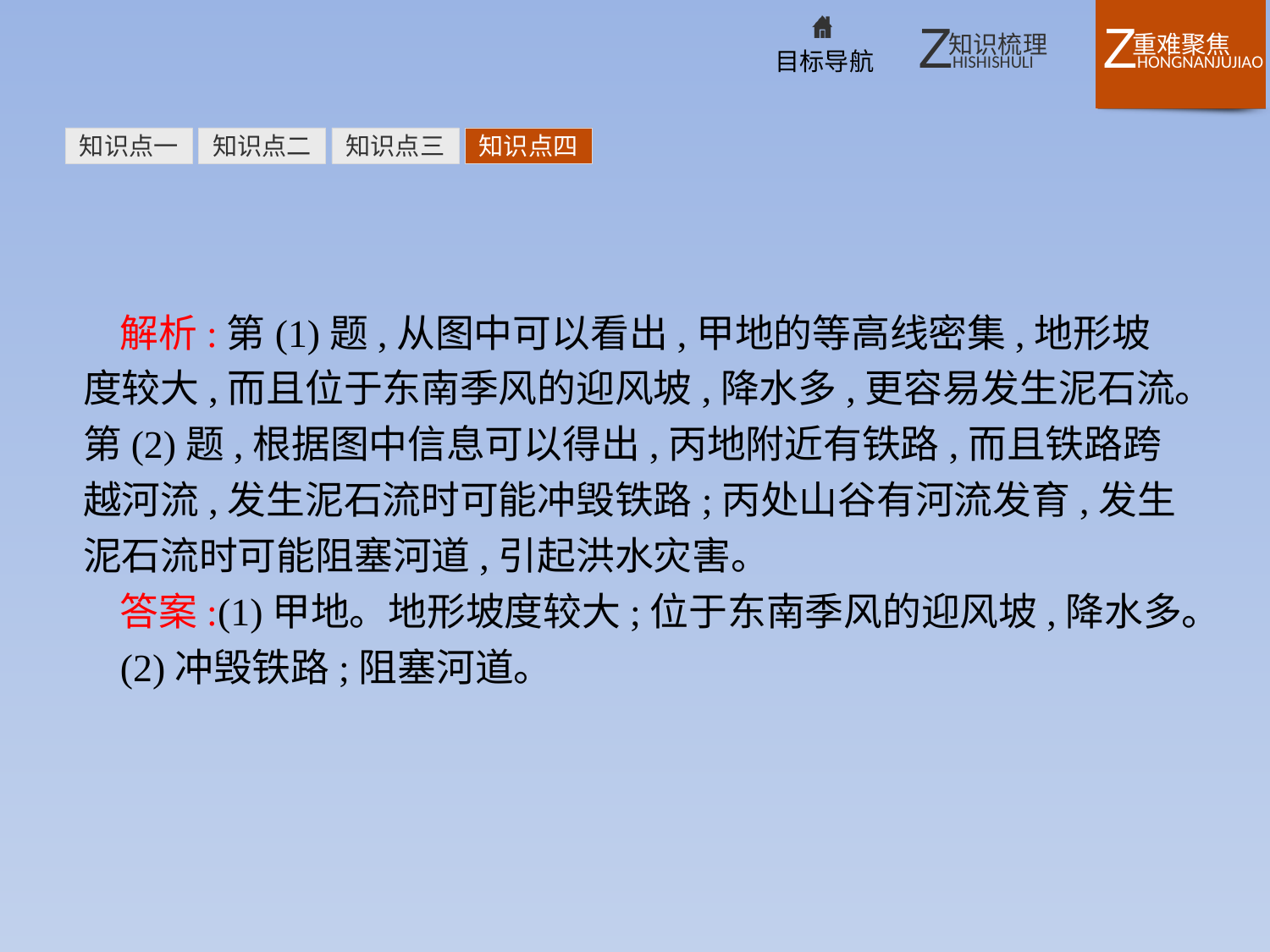

知识点一
知识点二
知识点三
知识点四
解析:第(1)题,从图中可以看出,甲地的等高线密集,地形坡度较大,而且位于东南季风的迎风坡,降水多,更容易发生泥石流。第(2)题,根据图中信息可以得出,丙地附近有铁路,而且铁路跨越河流,发生泥石流时可能冲毁铁路;丙处山谷有河流发育,发生泥石流时可能阻塞河道,引起洪水灾害。
答案:(1)甲地。地形坡度较大;位于东南季风的迎风坡,降水多。
(2)冲毁铁路;阻塞河道。